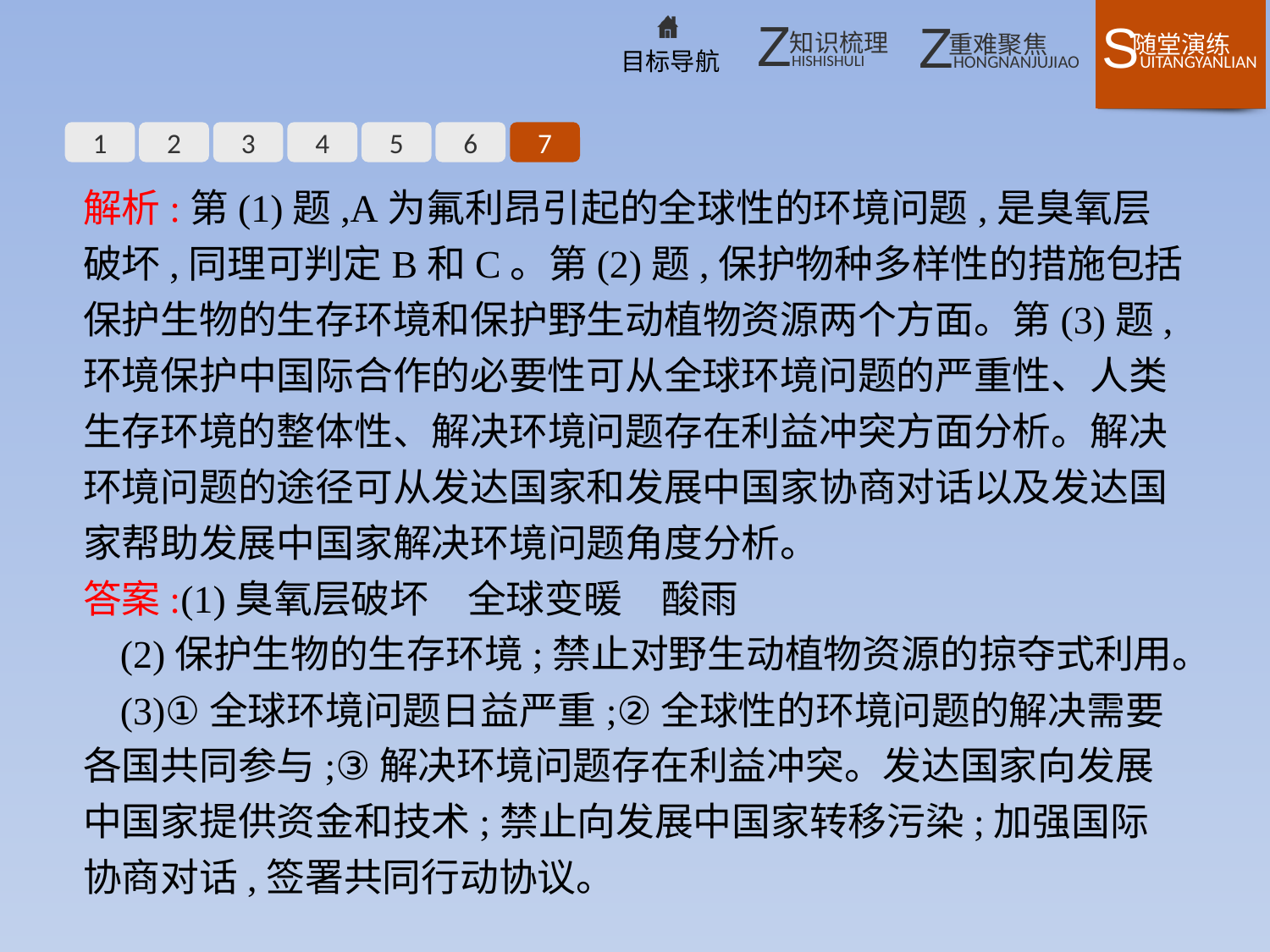

1
2
3
4
5
6
7
解析:第(1)题,A为氟利昂引起的全球性的环境问题,是臭氧层破坏,同理可判定B和C。第(2)题,保护物种多样性的措施包括保护生物的生存环境和保护野生动植物资源两个方面。第(3)题,环境保护中国际合作的必要性可从全球环境问题的严重性、人类生存环境的整体性、解决环境问题存在利益冲突方面分析。解决环境问题的途径可从发达国家和发展中国家协商对话以及发达国家帮助发展中国家解决环境问题角度分析。
答案:(1)臭氧层破坏　全球变暖　酸雨
(2)保护生物的生存环境;禁止对野生动植物资源的掠夺式利用。
(3)①全球环境问题日益严重;②全球性的环境问题的解决需要各国共同参与;③解决环境问题存在利益冲突。发达国家向发展中国家提供资金和技术;禁止向发展中国家转移污染;加强国际协商对话,签署共同行动协议。